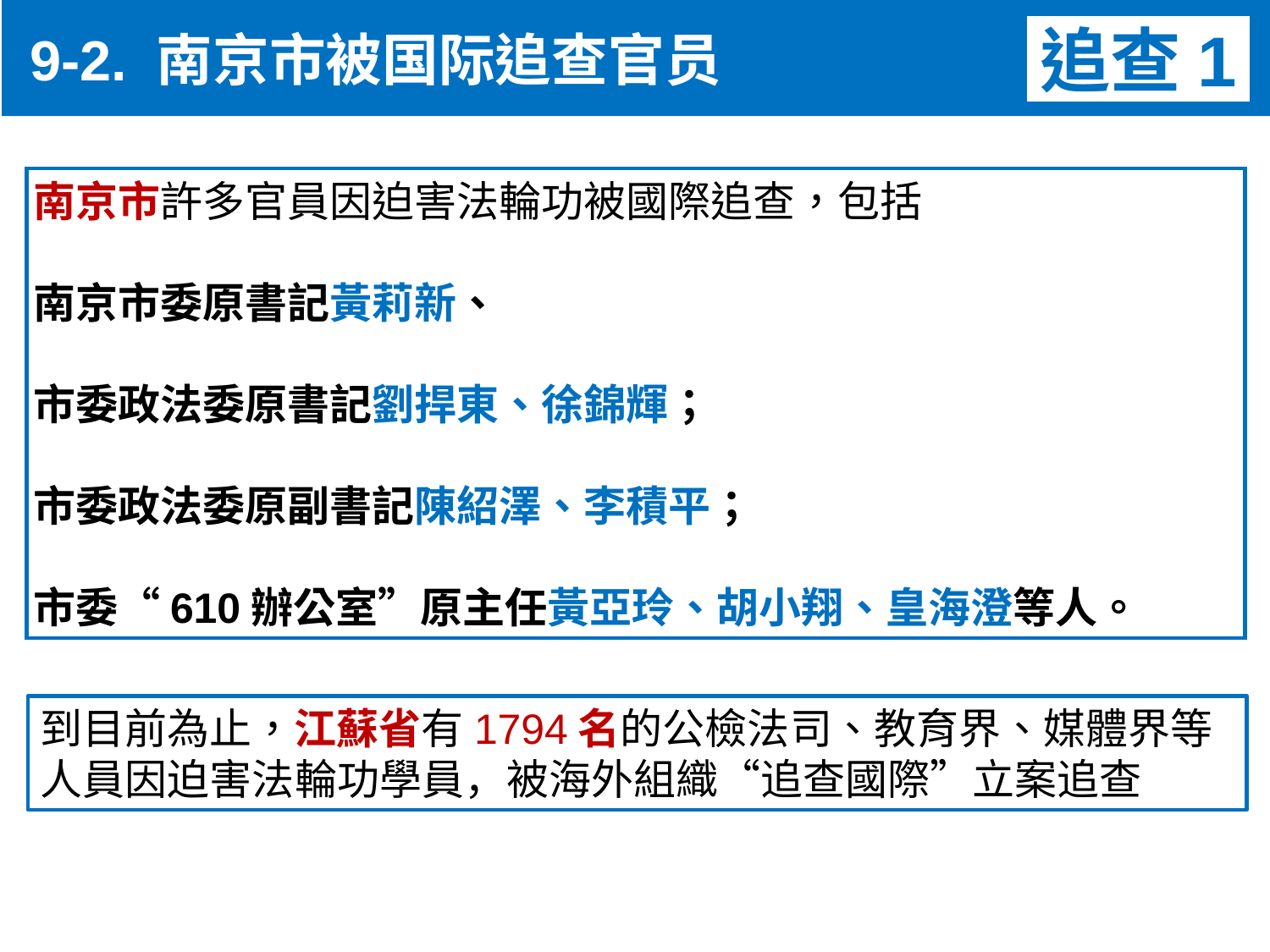

9-2. 南京市被国际追查官员
追查1
南京市許多官員因迫害法輪功被國際追查，包括

南京市委原書記黃莉新、

市委政法委原書記劉捍東、徐錦輝；

市委政法委原副書記陳紹澤、李積平；

市委“610辦公室”原主任黃亞玲、胡小翔、皇海澄等人。
到目前為止，江蘇省有1794名的公檢法司、教育界、媒體界等人員因迫害法輪功學員，被海外組織“追查國際”立案追查